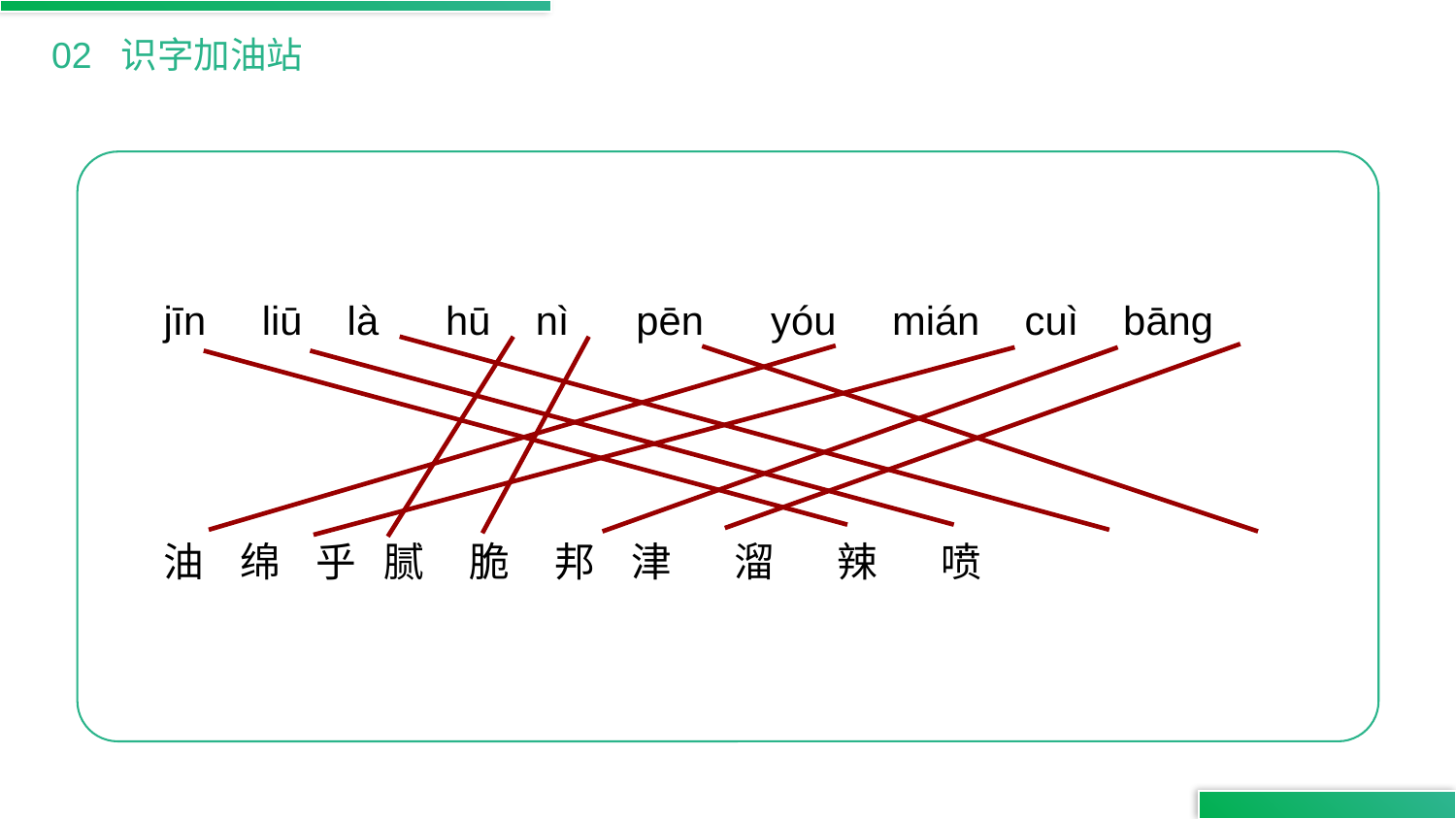

02  识字加油站
jīn     liū    là      hū    nì      pēn      yóu     mián    cuì    bānɡ

油    绵    乎   腻     脆     邦    津       溜       辣       喷